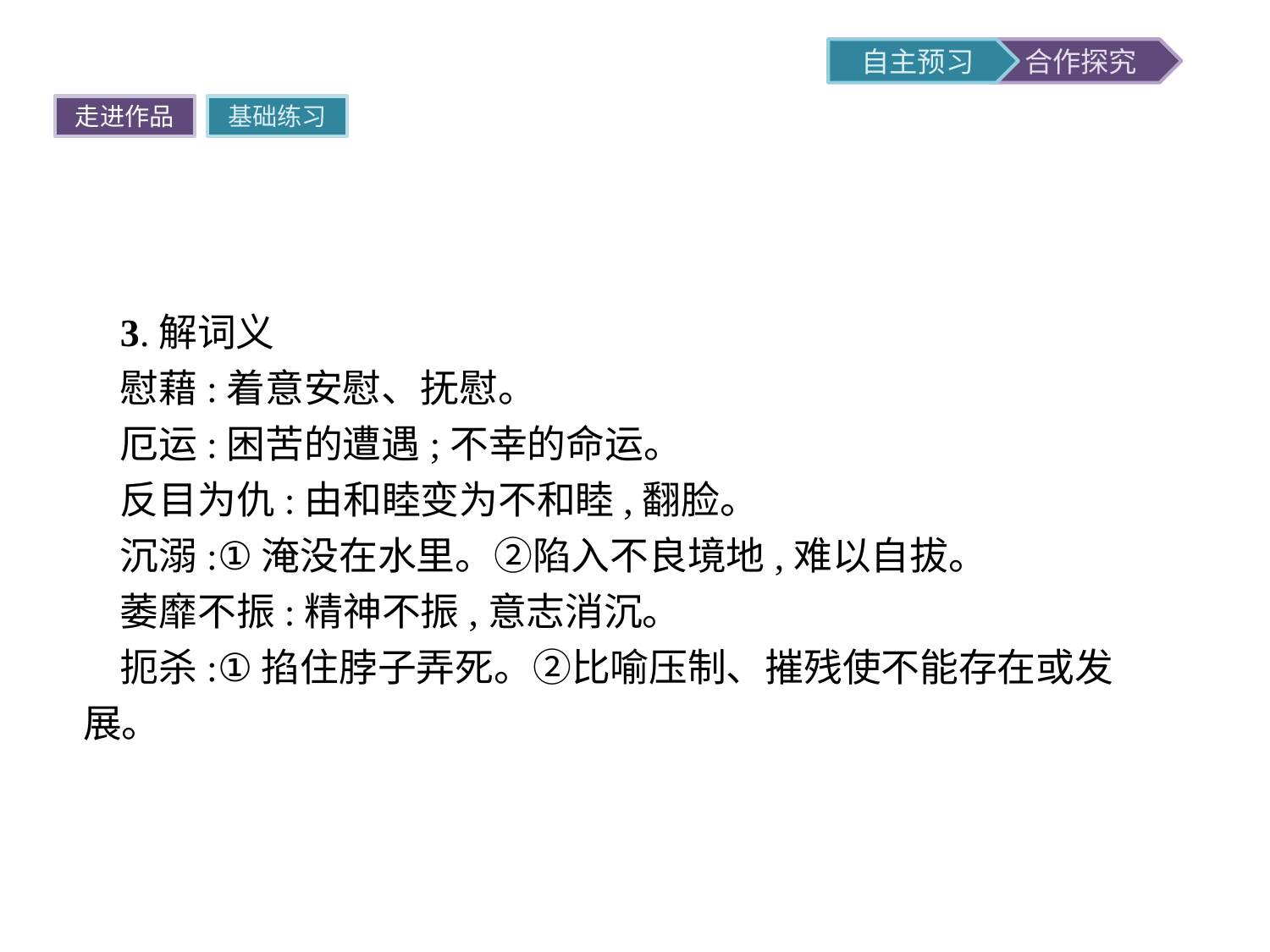

走进作品
基础练习
3.解词义
慰藉:着意安慰、抚慰。
厄运:困苦的遭遇;不幸的命运。
反目为仇:由和睦变为不和睦,翻脸。
沉溺:①淹没在水里。②陷入不良境地,难以自拔。
萎靡不振:精神不振,意志消沉。
扼杀:①掐住脖子弄死。②比喻压制、摧残使不能存在或发展。